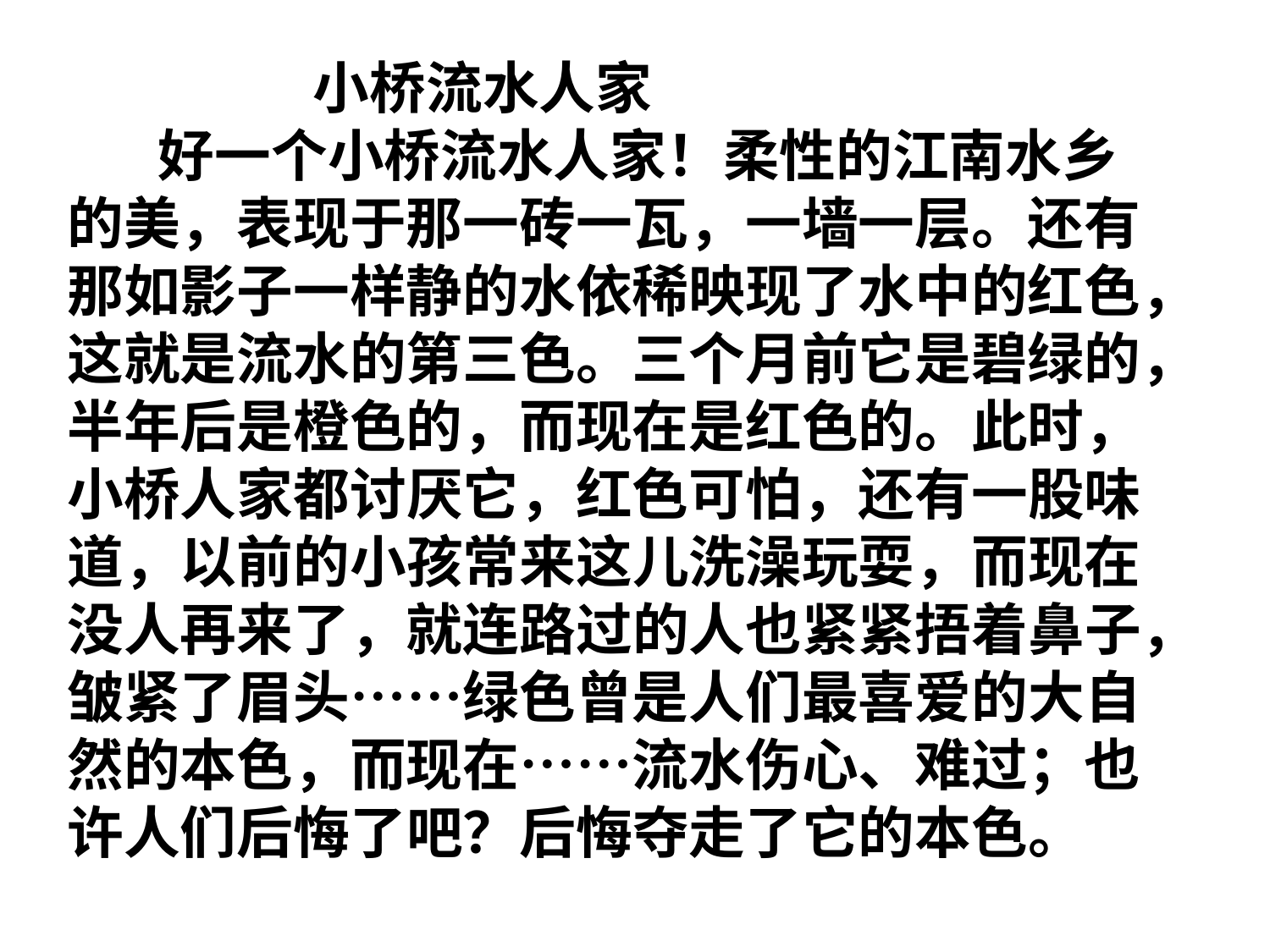

小桥流水人家
      好一个小桥流水人家！柔性的江南水乡的美，表现于那一砖一瓦，一墙一层。还有那如影子一样静的水依稀映现了水中的红色，这就是流水的第三色。三个月前它是碧绿的，半年后是橙色的，而现在是红色的。此时，小桥人家都讨厌它，红色可怕，还有一股味道，以前的小孩常来这儿洗澡玩耍，而现在没人再来了，就连路过的人也紧紧捂着鼻子，皱紧了眉头……绿色曾是人们最喜爱的大自然的本色，而现在……流水伤心、难过；也许人们后悔了吧？后悔夺走了它的本色。